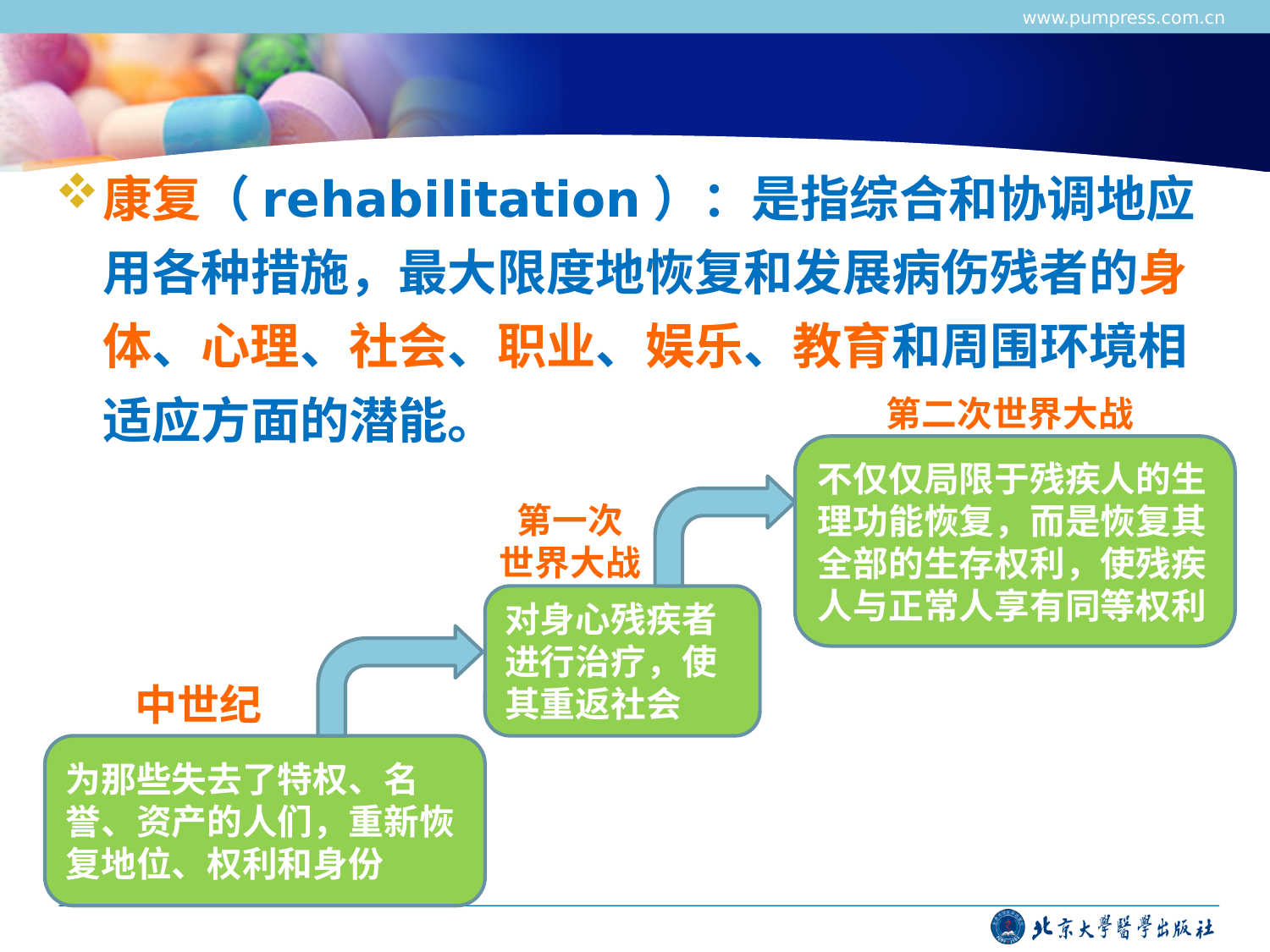

www.pumpress.com.cn
#
康复（rehabilitation）：是指综合和协调地应用各种措施，最大限度地恢复和发展病伤残者的身体、心理、社会、职业、娱乐、教育和周围环境相适应方面的潜能。
第二次世界大战
不仅仅局限于残疾人的生理功能恢复，而是恢复其全部的生存权利，使残疾人与正常人享有同等权利

第一次
世界大战
对身心残疾者进行治疗，使其重返社会

中世纪
为那些失去了特权、名誉、资产的人们，重新恢复地位、权利和身份